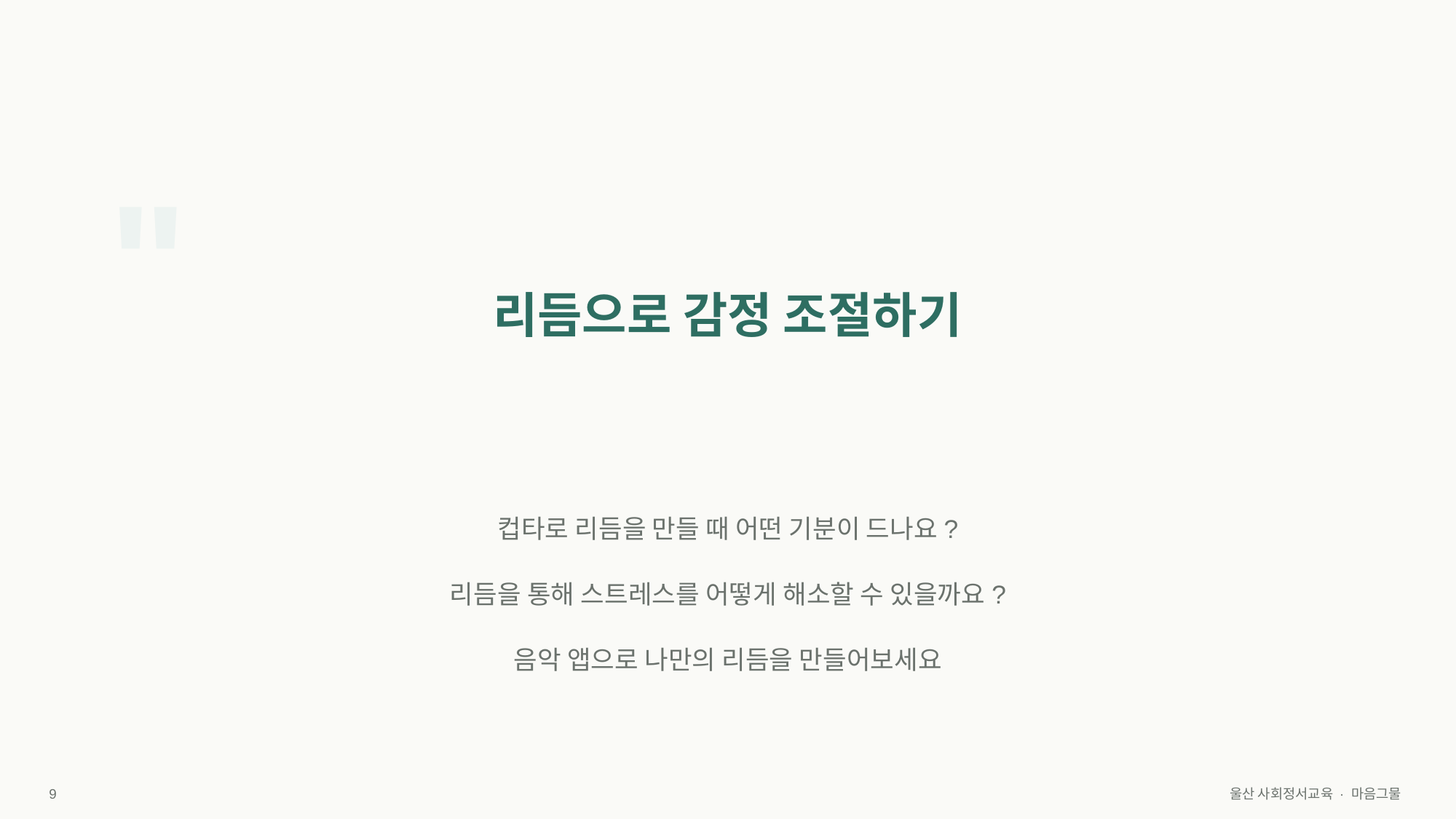

"
리듬으로 감정 조절하기
컵타로 리듬을 만들 때 어떤 기분이 드나요?
리듬을 통해 스트레스를 어떻게 해소할 수 있을까요?
음악 앱으로 나만의 리듬을 만들어보세요
9
울산 사회정서교육 · 마음그물